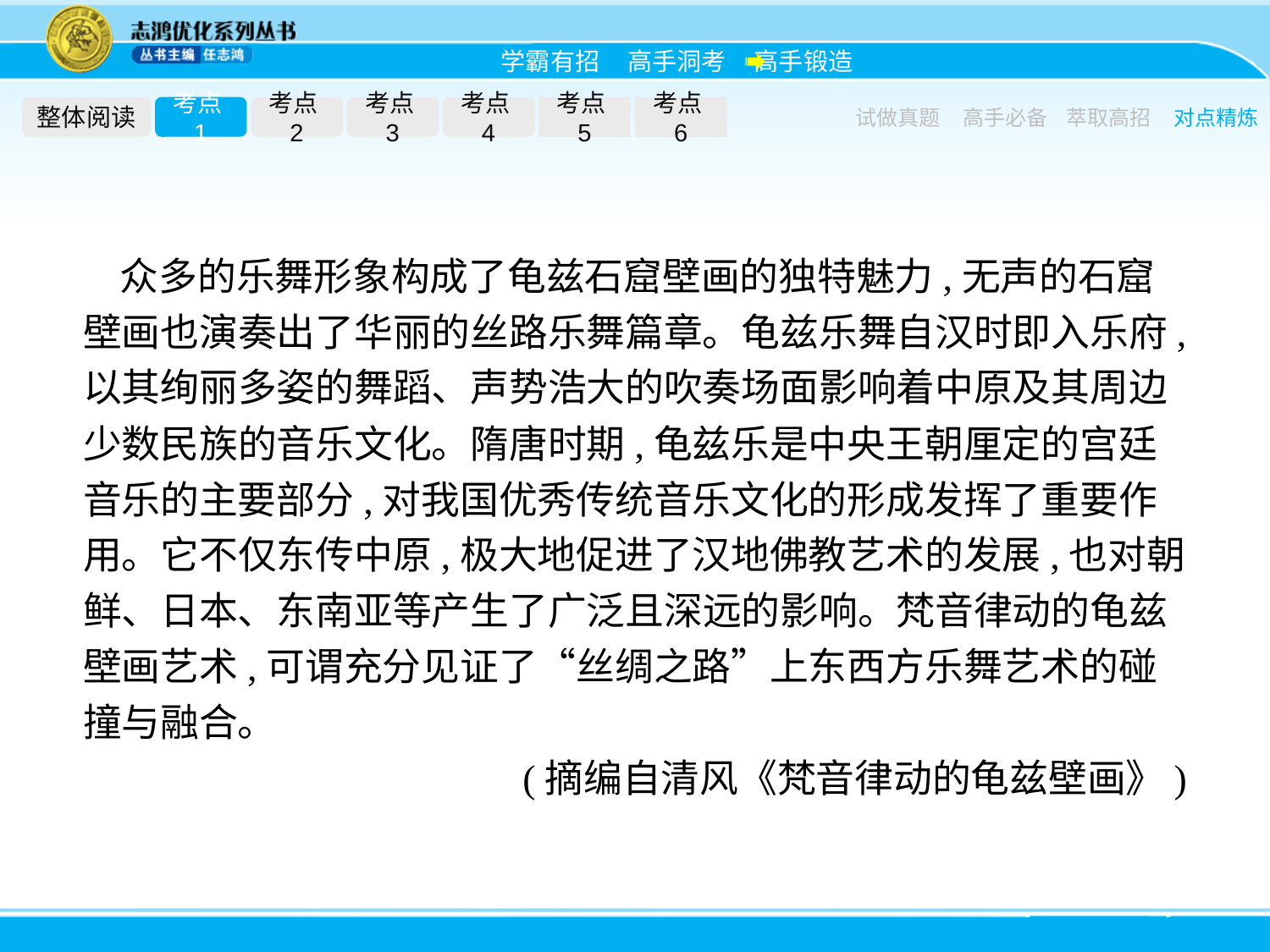

整体阅读
考点1
考点2
考点3
考点4
考点5
考点6
试做真题
高手必备
萃取高招
对点精炼
众多的乐舞形象构成了龟兹石窟壁画的独特魅力,无声的石窟壁画也演奏出了华丽的丝路乐舞篇章。龟兹乐舞自汉时即入乐府,以其绚丽多姿的舞蹈、声势浩大的吹奏场面影响着中原及其周边少数民族的音乐文化。隋唐时期,龟兹乐是中央王朝厘定的宫廷音乐的主要部分,对我国优秀传统音乐文化的形成发挥了重要作用。它不仅东传中原,极大地促进了汉地佛教艺术的发展,也对朝鲜、日本、东南亚等产生了广泛且深远的影响。梵音律动的龟兹壁画艺术,可谓充分见证了“丝绸之路”上东西方乐舞艺术的碰撞与融合。
(摘编自清风《梵音律动的龟兹壁画》)